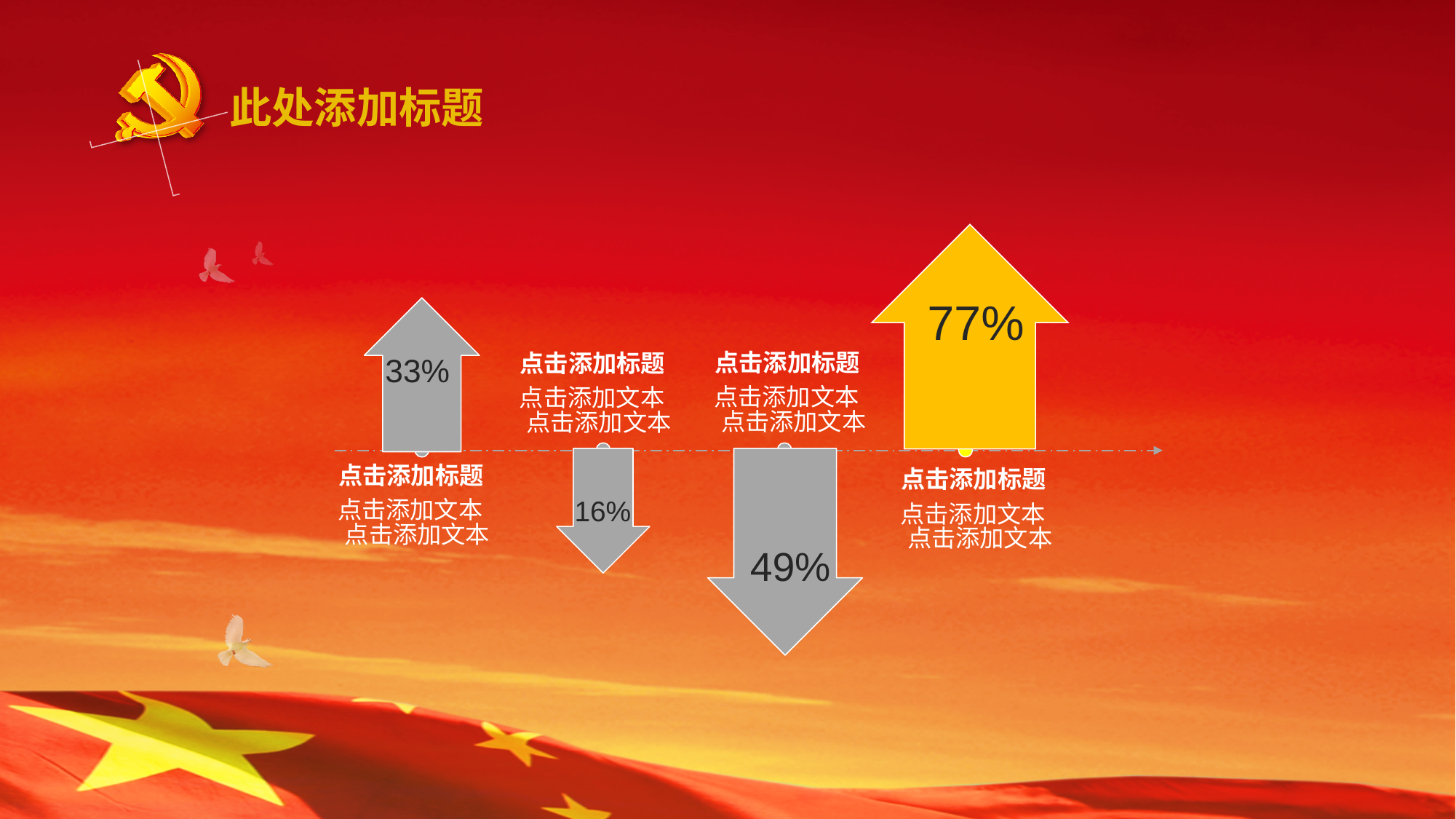

此处添加标题

77%

33%

点击添加标题
点击添加文本
点击添加文本
点击添加标题
点击添加文本
点击添加文本

16%

49%
点击添加标题
点击添加文本
点击添加文本
点击添加标题
点击添加文本
点击添加文本